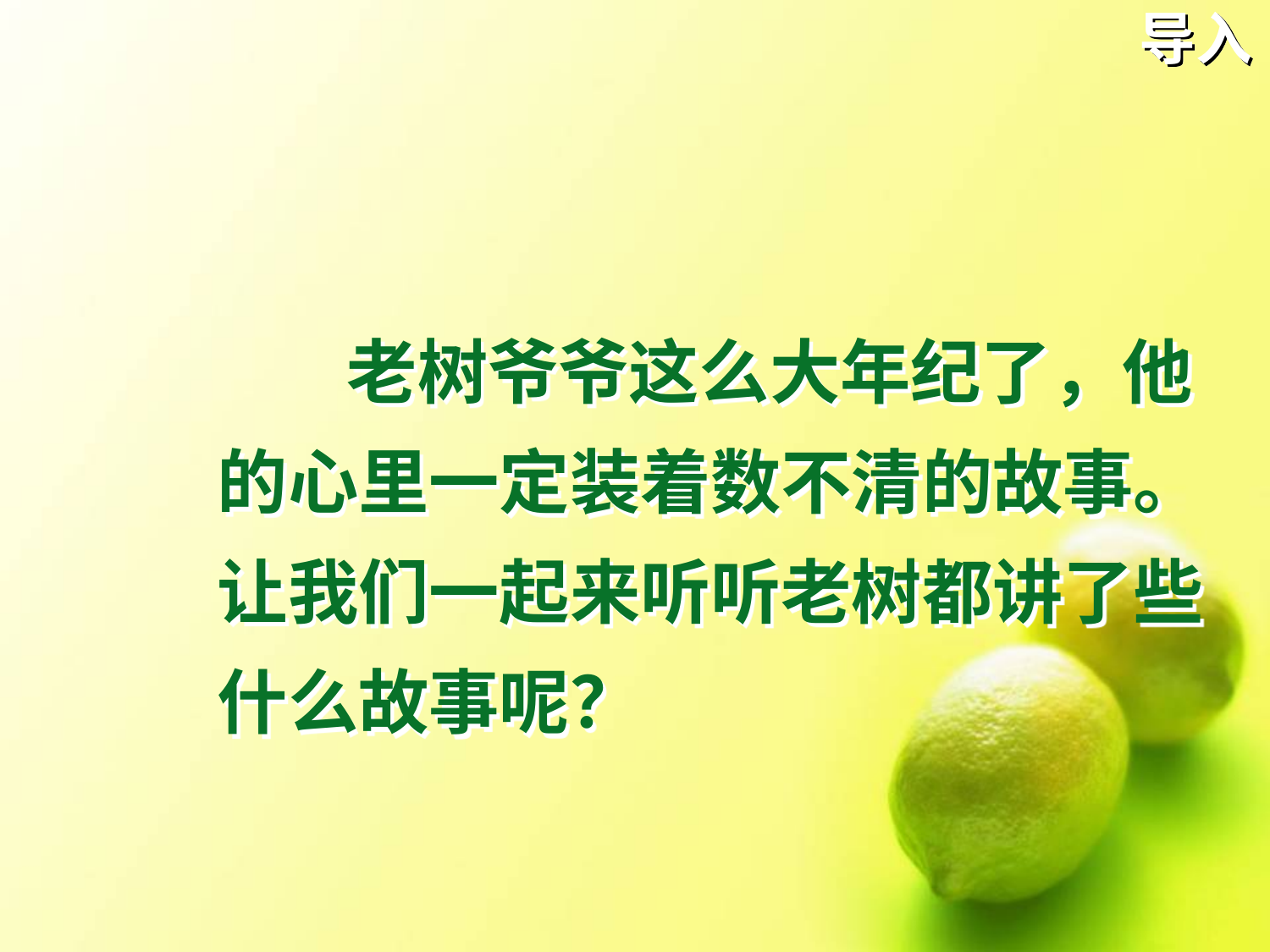

# 导入
       老树爷爷这么大年纪了，他的心里一定装着数不清的故事。让我们一起来听听老树都讲了些什么故事呢？